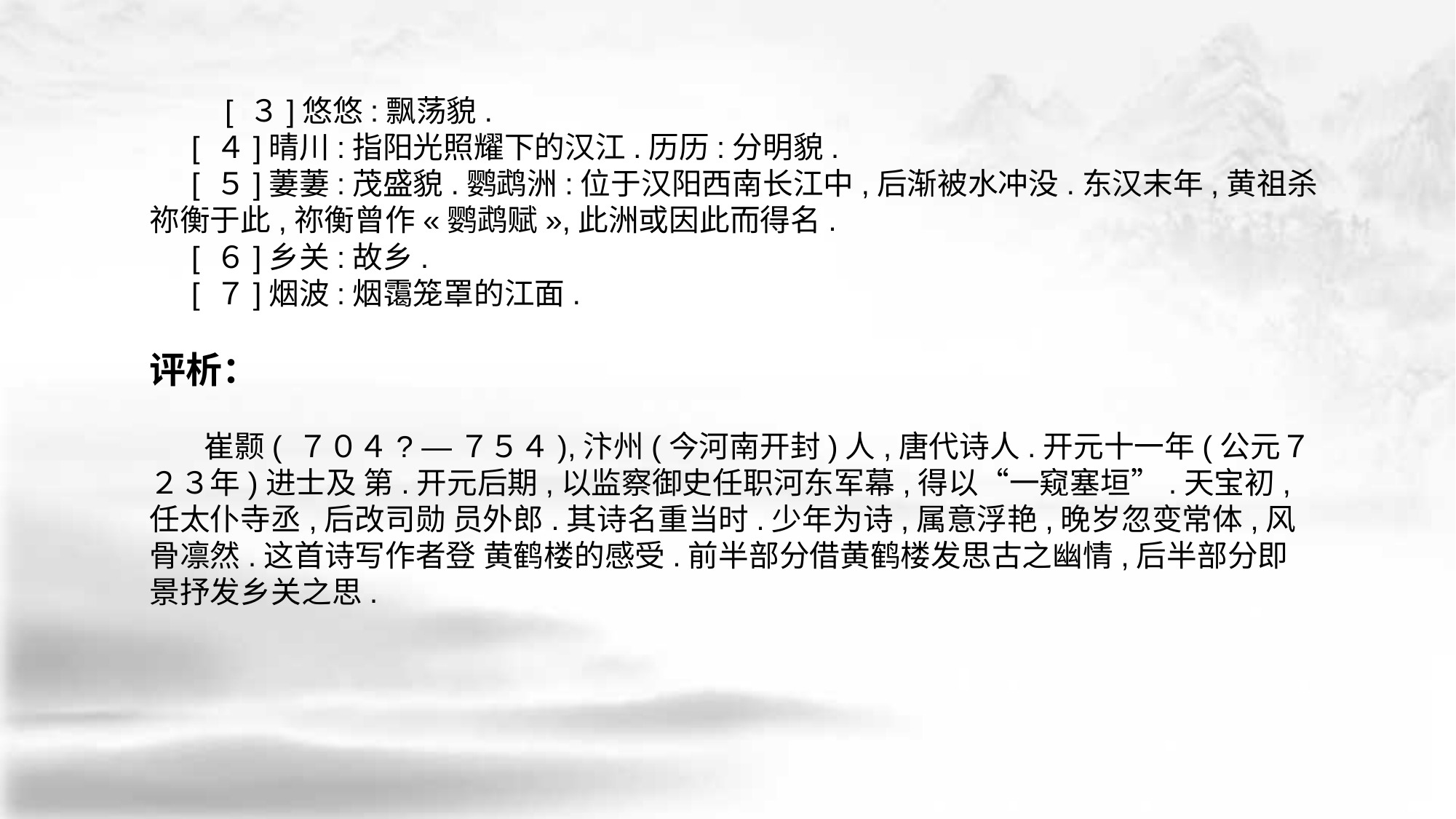

[ ３]悠悠:飘荡貌.
     [ ４]晴川:指阳光照耀下的汉江.历历:分明貌.
     [ ５]萋萋:茂盛貌.鹦鹉洲:位于汉阳西南长江中,后渐被水冲没.东汉末年,黄祖杀 祢衡于此,祢衡曾作«鹦鹉赋»,此洲或因此而得名.
     [ ６]乡关:故乡.
     [ ７]烟波:烟霭笼罩的江面.

评析：

       崔颢( ７０４? —７５４),汴州(今河南开封)人,唐代诗人.开元十一年(公元７２３年)进士及 第.开元后期,以监察御史任职河东军幕,得以“一窥塞垣”.天宝初,任太仆寺丞,后改司勋 员外郎.其诗名重当时.少年为诗,属意浮艳,晚岁忽变常体,风骨凛然.这首诗写作者登 黄鹤楼的感受.前半部分借黄鹤楼发思古之幽情,后半部分即景抒发乡关之思.